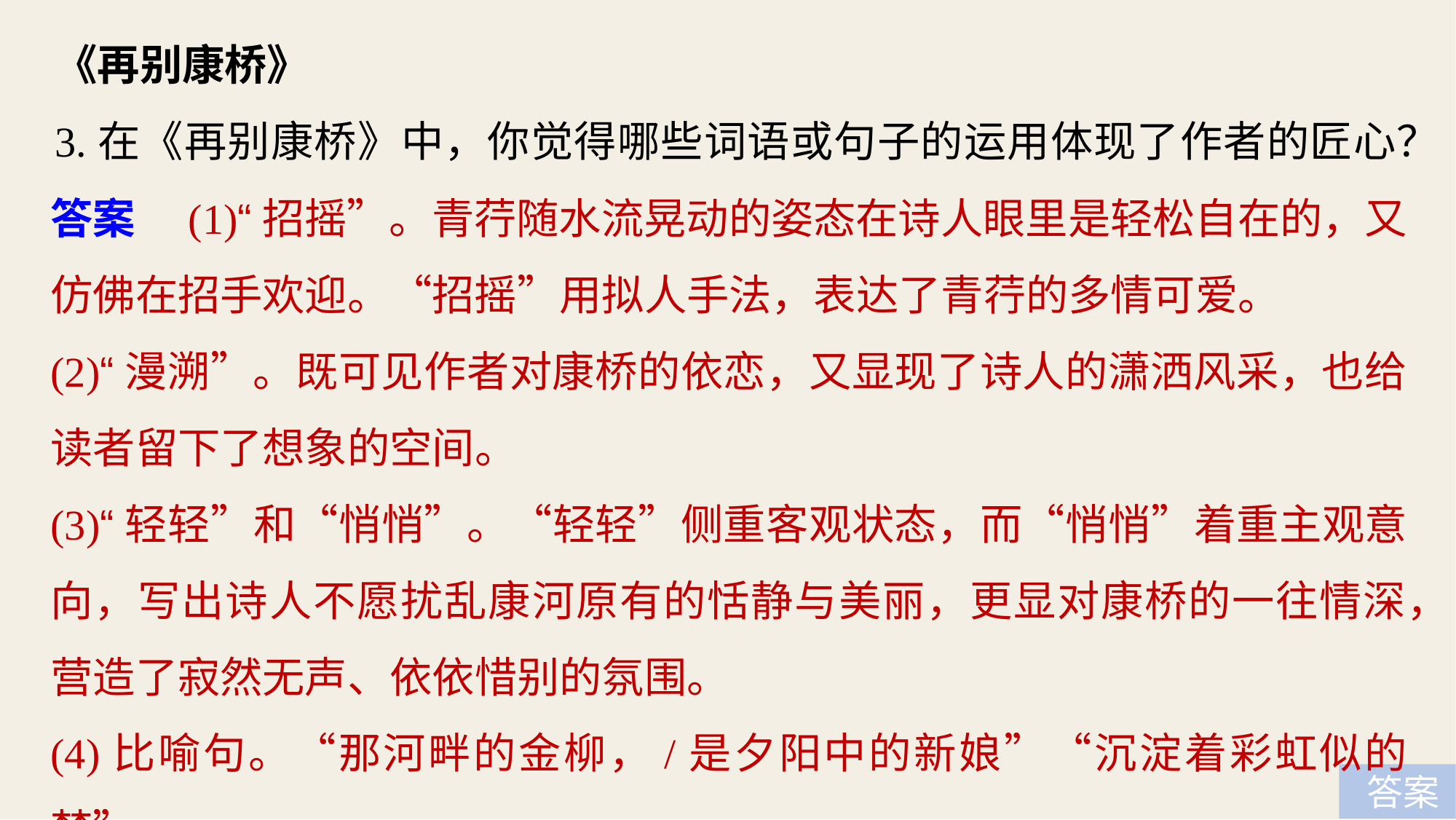

《再别康桥》
3.在《再别康桥》中，你觉得哪些词语或句子的运用体现了作者的匠心？
答案　(1)“招摇”。青荇随水流晃动的姿态在诗人眼里是轻松自在的，又仿佛在招手欢迎。“招摇”用拟人手法，表达了青荇的多情可爱。
(2)“漫溯”。既可见作者对康桥的依恋，又显现了诗人的潇洒风采，也给读者留下了想象的空间。
(3)“轻轻”和“悄悄”。“轻轻”侧重客观状态，而“悄悄”着重主观意向，写出诗人不愿扰乱康河原有的恬静与美丽，更显对康桥的一往情深，营造了寂然无声、依依惜别的氛围。
(4)比喻句。“那河畔的金柳，/是夕阳中的新娘”“沉淀着彩虹似的梦”。
 答案